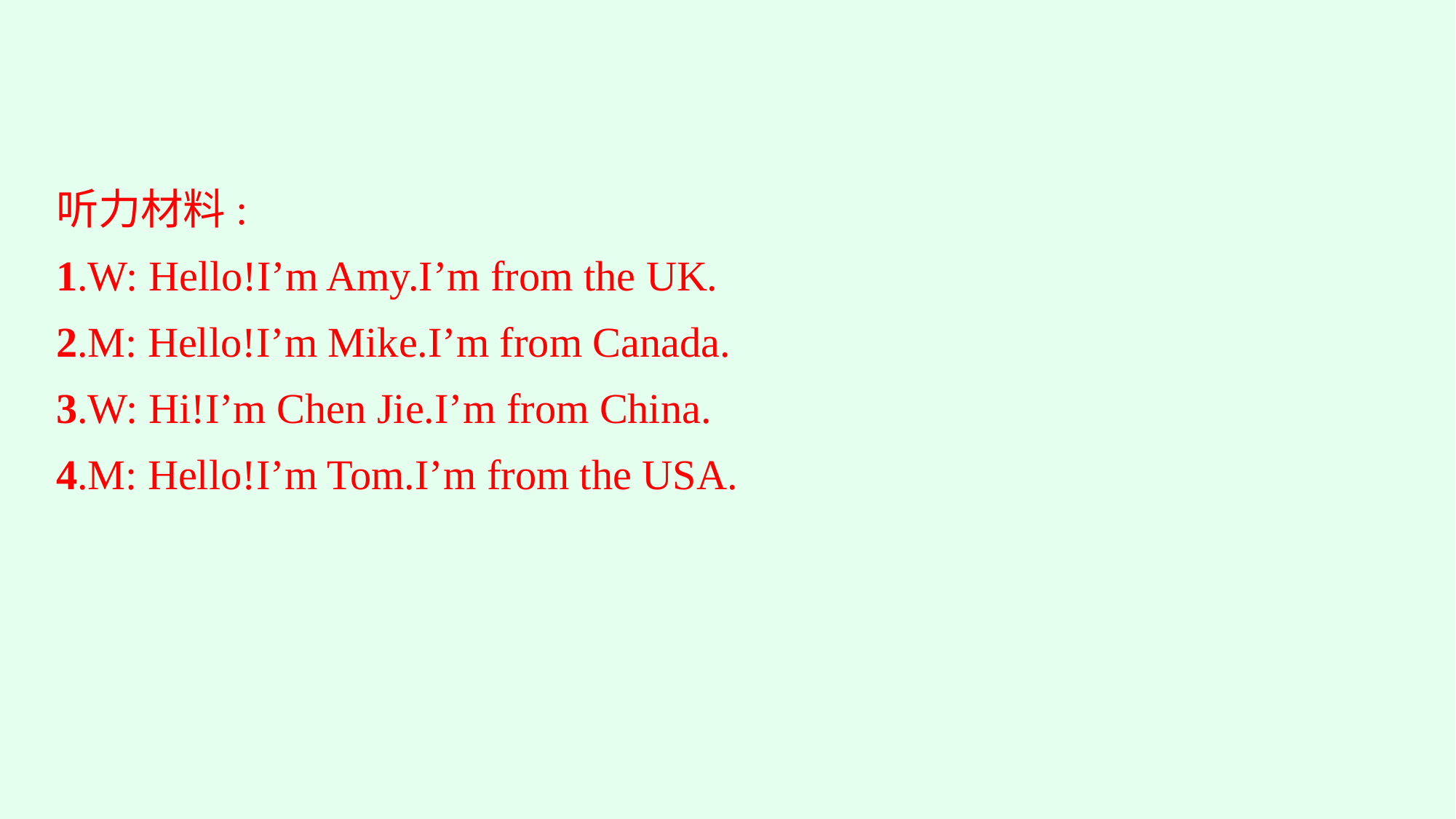

听力材料:
1.W: Hello!I’m Amy.I’m from the UK.
2.M: Hello!I’m Mike.I’m from Canada.
3.W: Hi!I’m Chen Jie.I’m from China.
4.M: Hello!I’m Tom.I’m from the USA.